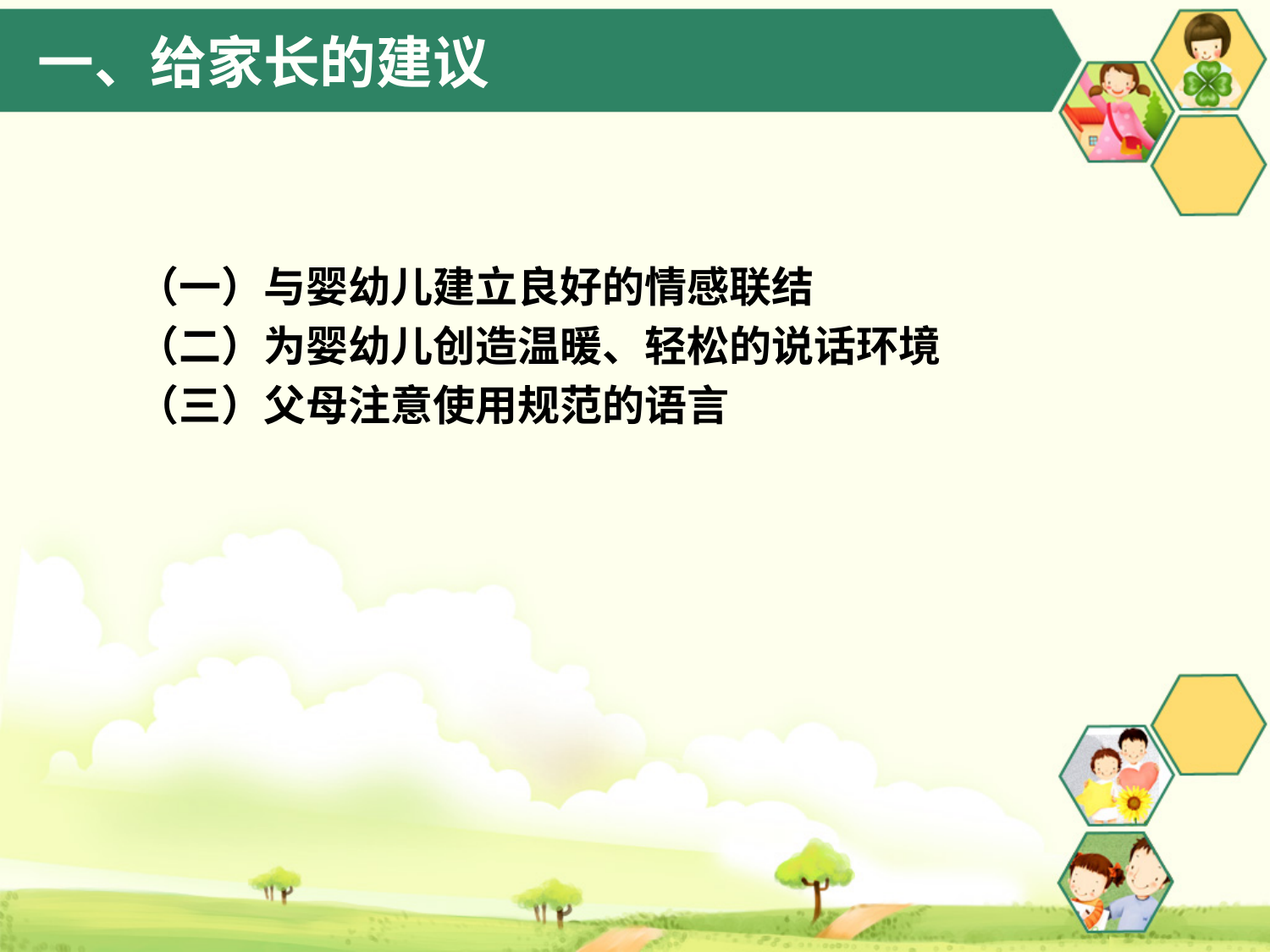

# 一、给家长的建议

（一）与婴幼儿建立良好的情感联结
（二）为婴幼儿创造温暖、轻松的说话环境
（三）父母注意使用规范的语言